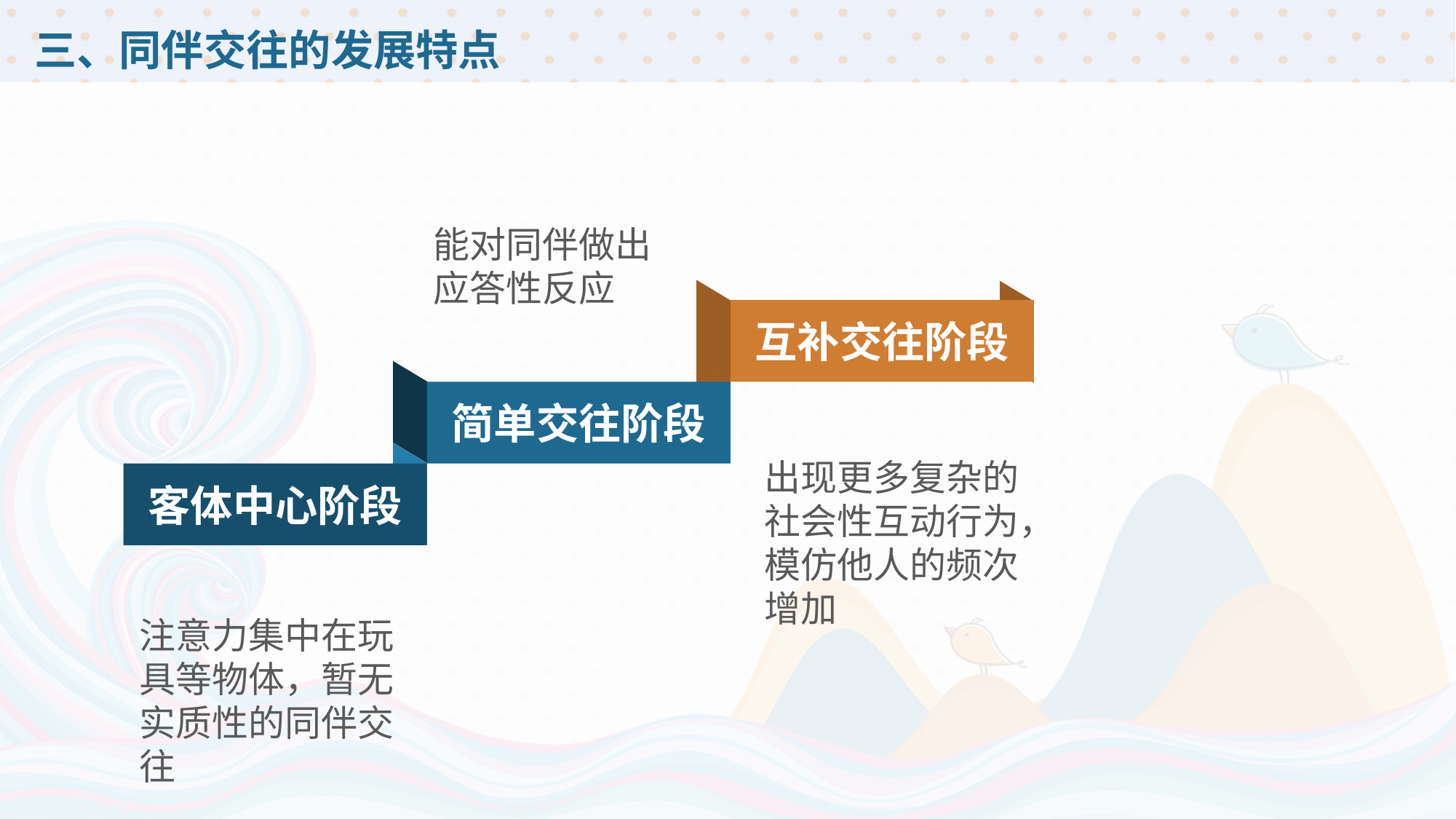

# 三、同伴交往的发展特点

互补交往阶段

能对同伴做出应答性反应

简单交往阶段

客体中心阶段

出现更多复杂的社会性互动行为，模仿他人的频次增加

注意力集中在玩具等物体，暂无实质性的同伴交往